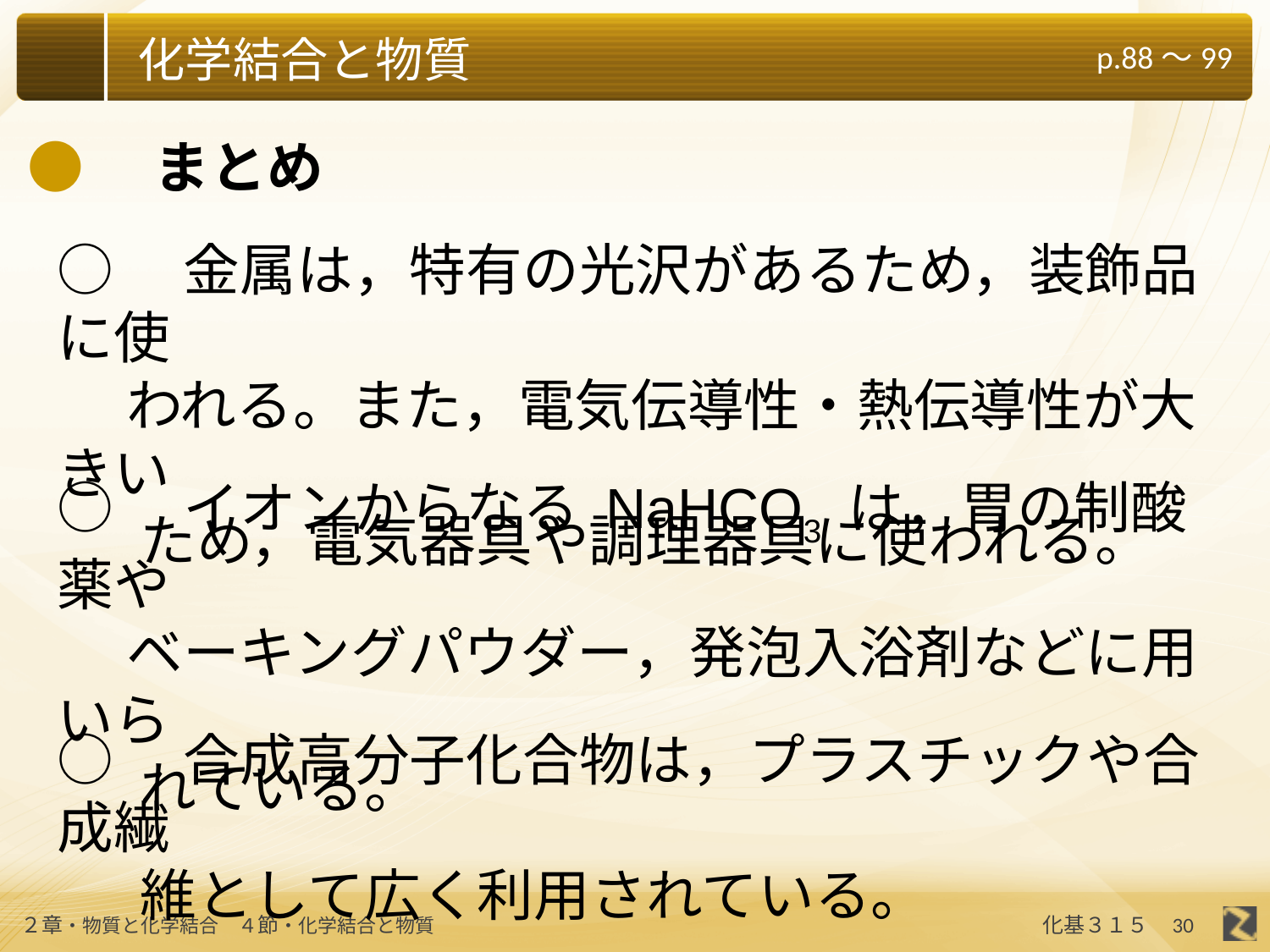

●　まとめ
○　金属は，特有の光沢があるため，装飾品に使
　 われる。また，電気伝導性・熱伝導性が大きい
 　ため，電気器具や調理器具に使われる。
○　イオンからなる NaHCO3 は，胃の制酸薬や
　 ベーキングパウダー，発泡入浴剤などに用いら
 　れている。
○　合成高分子化合物は，プラスチックや合成繊
 　維として広く利用されている。
30